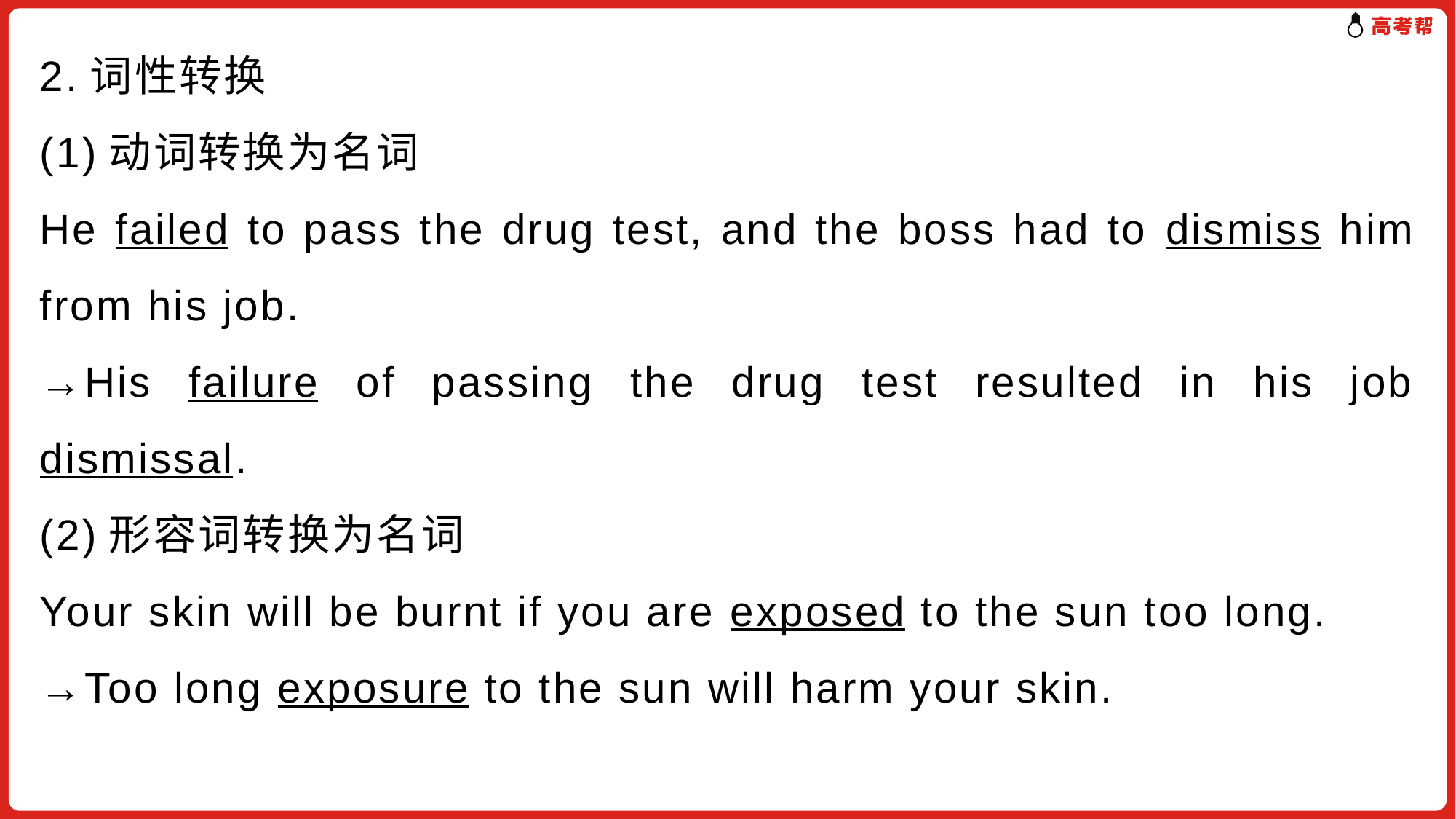

2.词性转换
(1)动词转换为名词
He failed to pass the drug test, and the boss had to dismiss him from his job.
→His failure of passing the drug test resulted in his job dismissal.
(2)形容词转换为名词
Your skin will be burnt if you are exposed to the sun too long.
→Too long exposure to the sun will harm your skin.